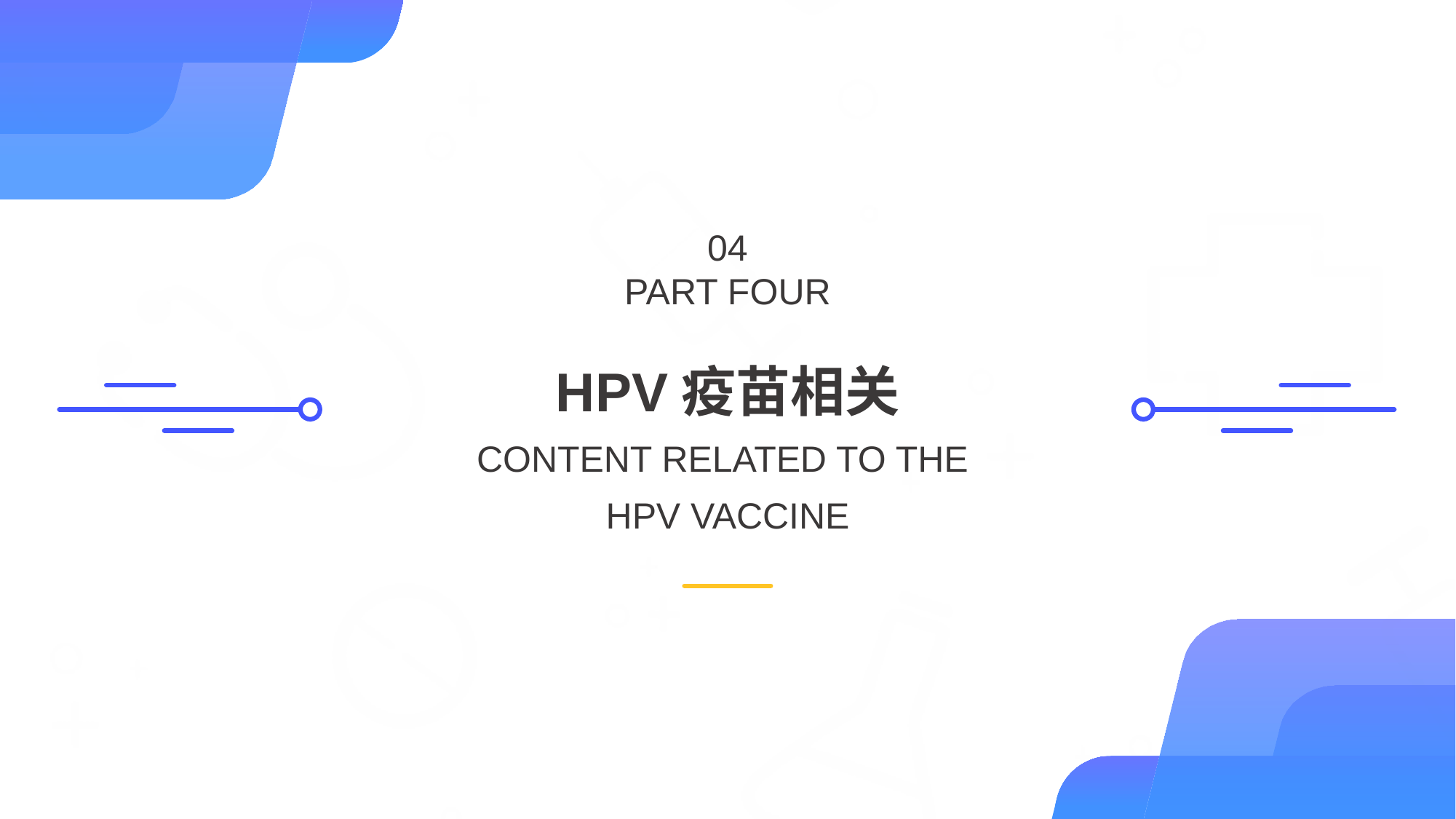

04
PART FOUR
HPV疫苗相关
CONTENT RELATED TO THE
HPV VACCINE